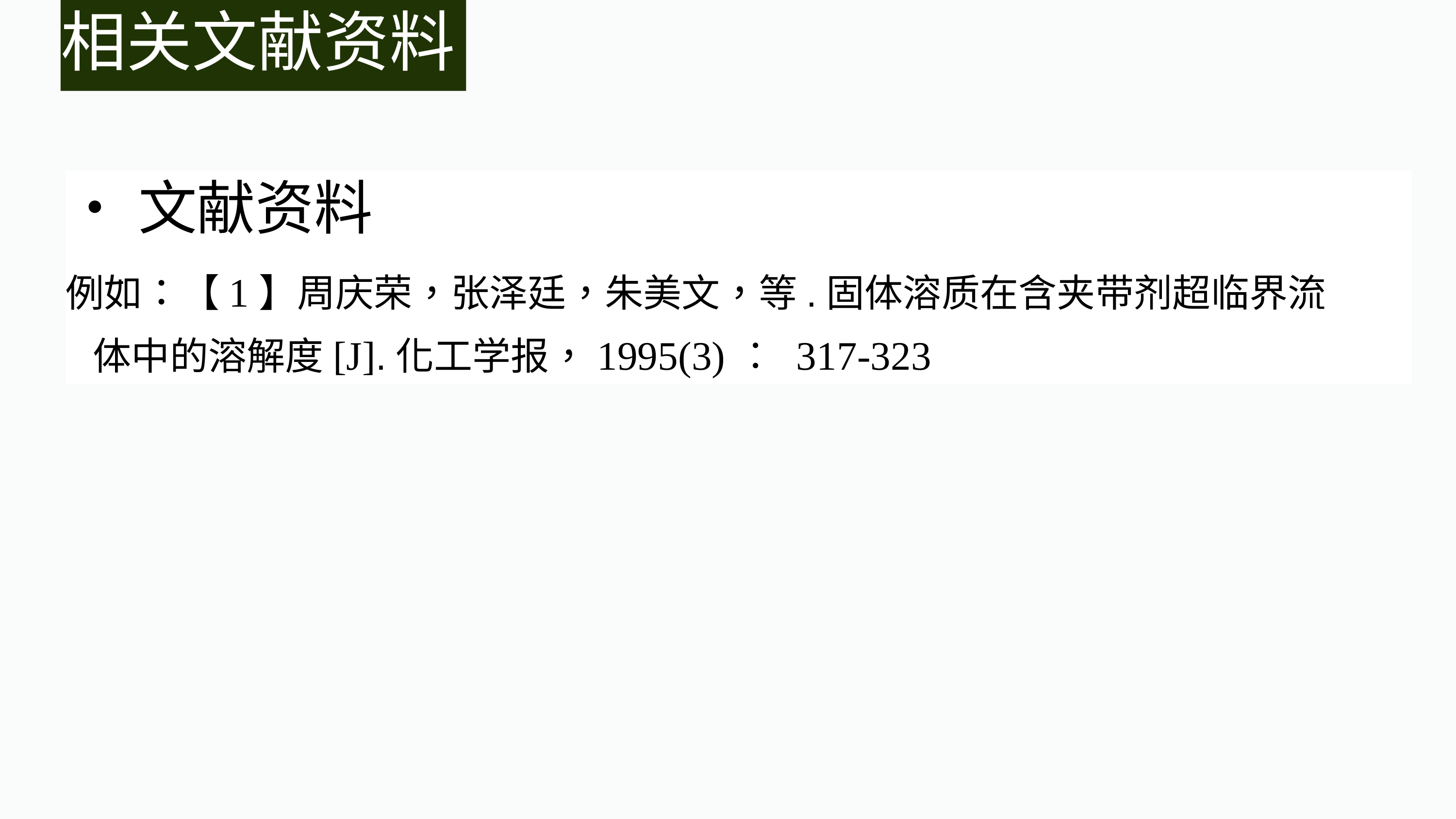

相关文献资料
•文献资料
例如：【1】周庆荣，张泽廷，朱美文，等.固体溶质在含夹带剂超临界流
体中的溶解度[J].化工学报，1995(3)： 317-323